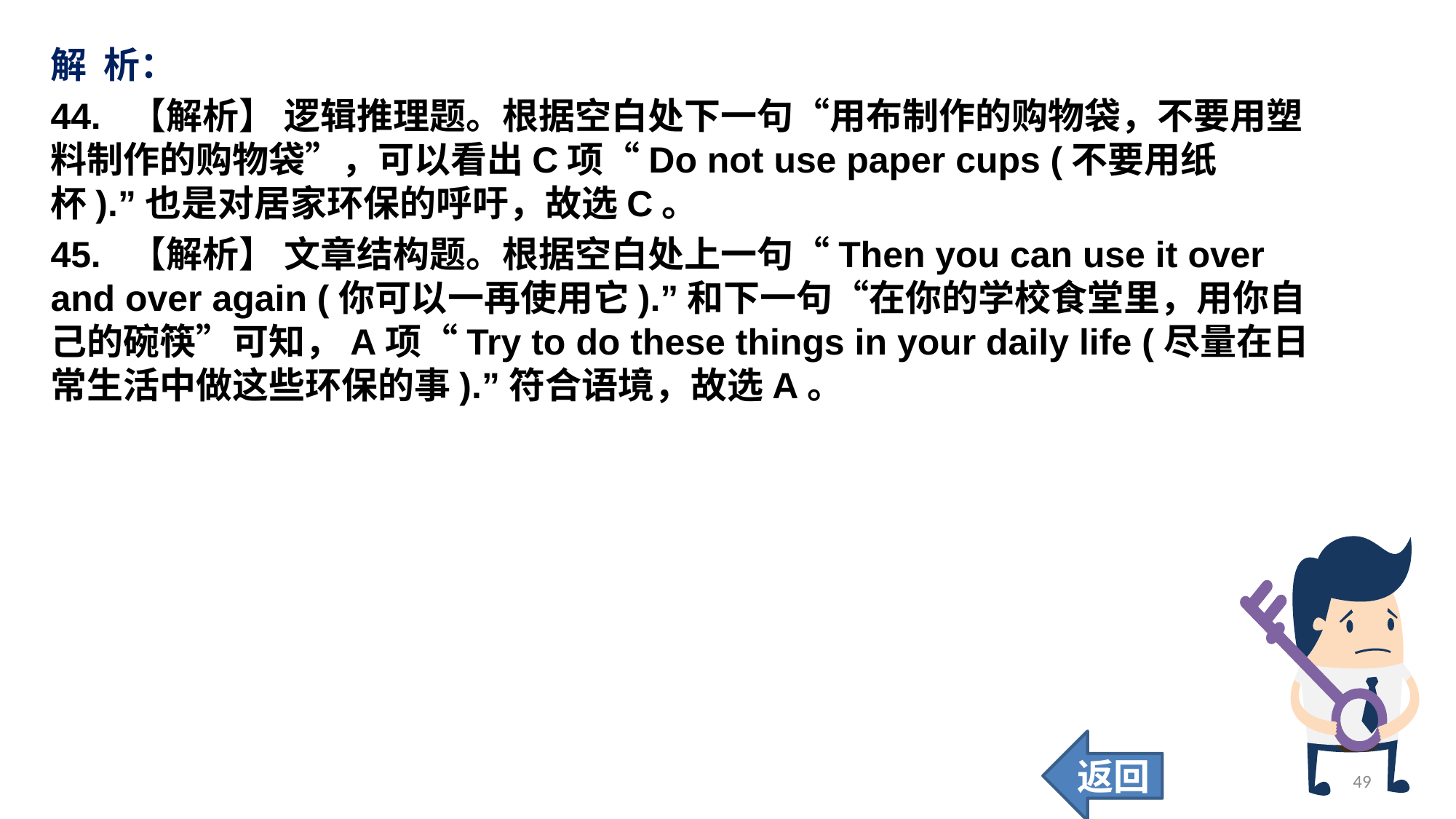

解  析：
44.  【解析】 逻辑推理题。根据空白处下一句“用布制作的购物袋，不要用塑料制作的购物袋”，可以看出C项“Do not use paper cups (不要用纸杯).”也是对居家环保的呼吁，故选C。
45.  【解析】 文章结构题。根据空白处上一句“Then you can use it over and over again (你可以一再使用它).”和下一句“在你的学校食堂里，用你自己的碗筷”可知，A项“Try to do these things in your daily life (尽量在日常生活中做这些环保的事).”符合语境，故选A。

返回
49